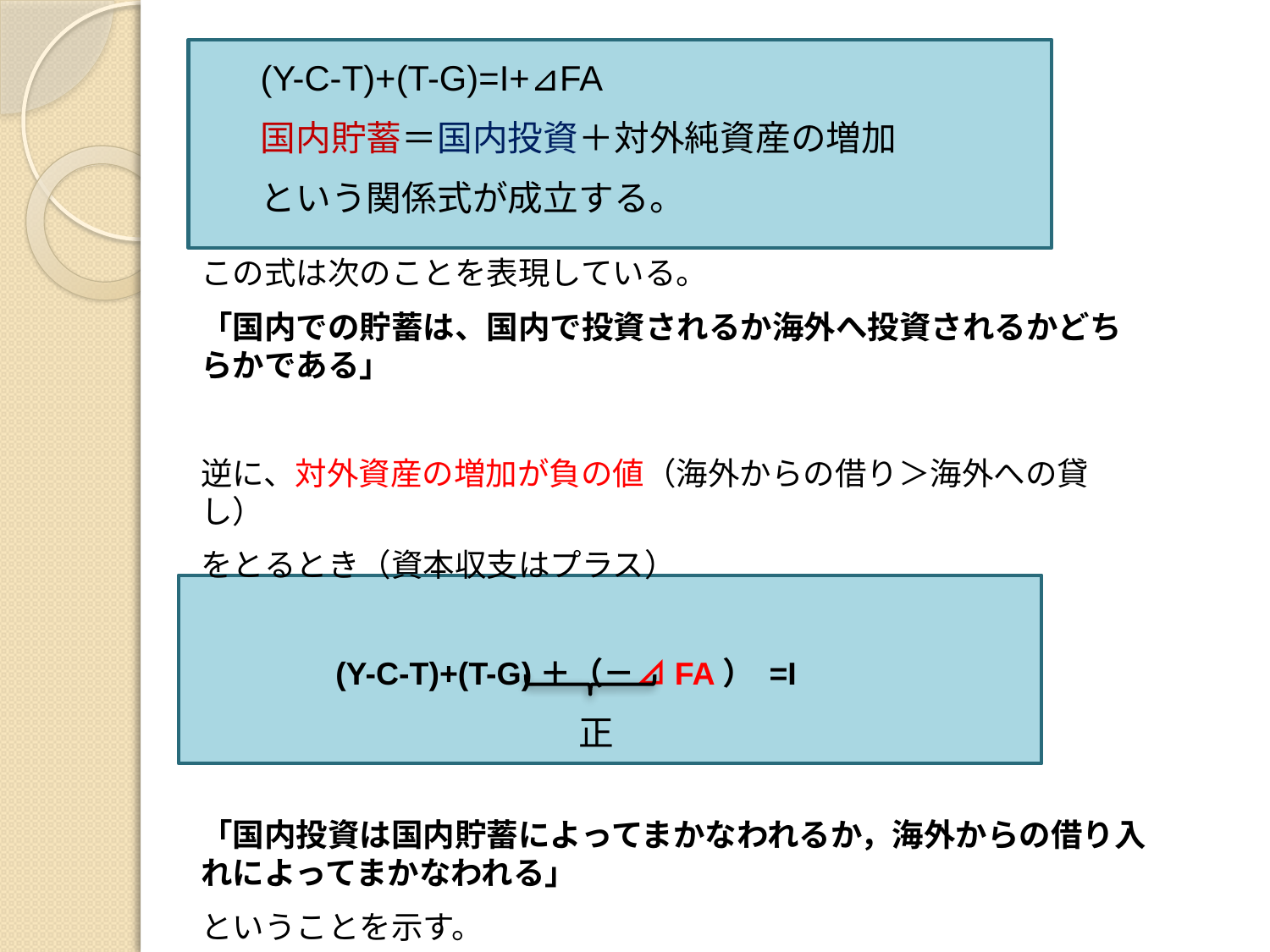

(Y-C-T)+(T-G)=I+⊿FA
国内貯蓄＝国内投資＋対外純資産の増加
という関係式が成立する。
この式は次のことを表現している。
「国内での貯蓄は、国内で投資されるか海外へ投資されるかどちらかである」

逆に、対外資産の増加が負の値（海外からの借り＞海外への貸し）
をとるとき（資本収支はプラス）

　　　　(Y-C-T)+(T-G)＋（－⊿FA） =I

「国内投資は国内貯蓄によってまかなわれるか，海外からの借り入れによってまかなわれる」
ということを示す。

正